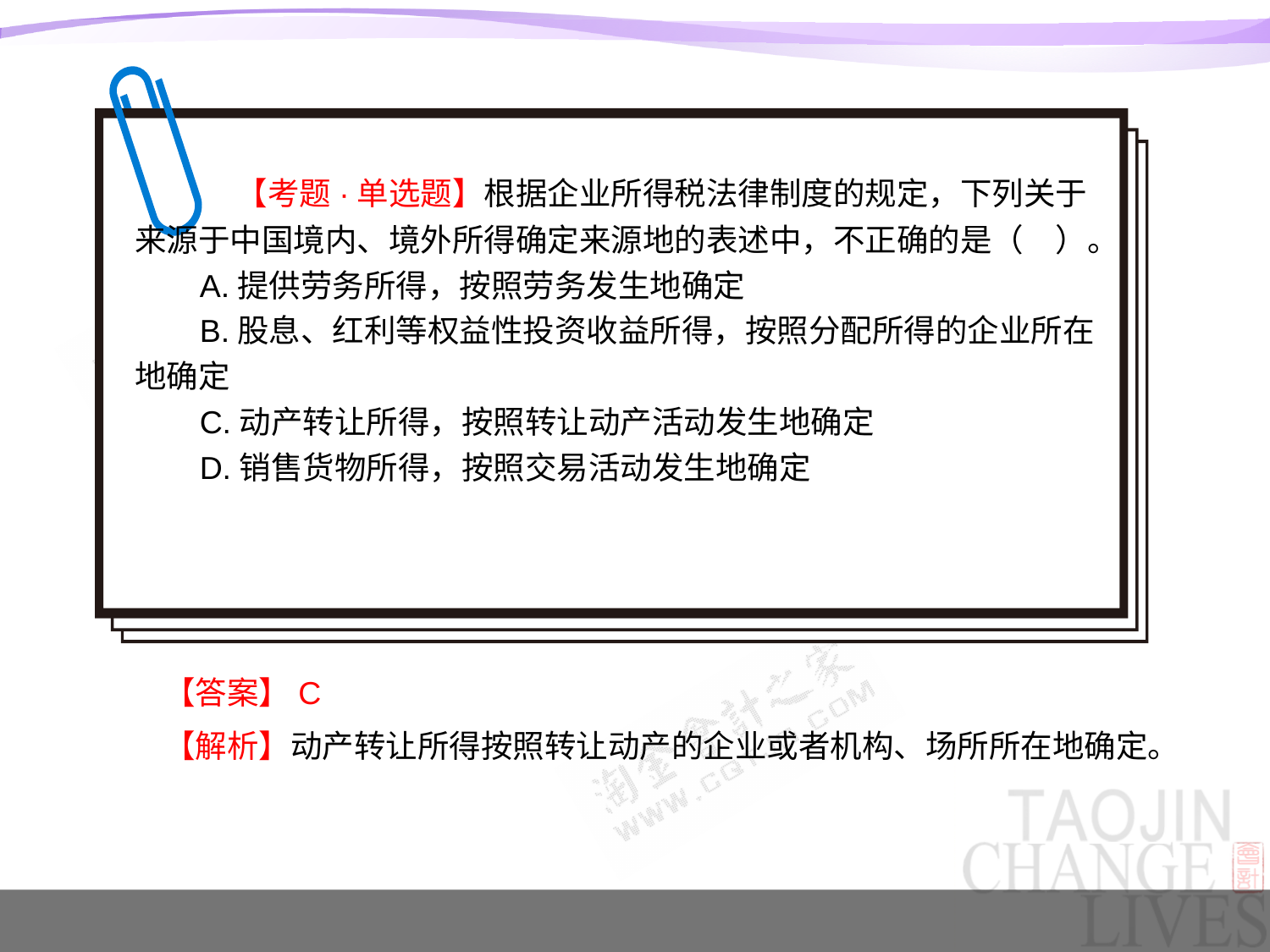

【考题·单选题】根据企业所得税法律制度的规定，下列关于来源于中国境内、境外所得确定来源地的表述中，不正确的是（　）。
A.提供劳务所得，按照劳务发生地确定
B.股息、红利等权益性投资收益所得，按照分配所得的企业所在地确定
C.动产转让所得，按照转让动产活动发生地确定
D.销售货物所得，按照交易活动发生地确定
【答案】C
【解析】动产转让所得按照转让动产的企业或者机构、场所所在地确定。